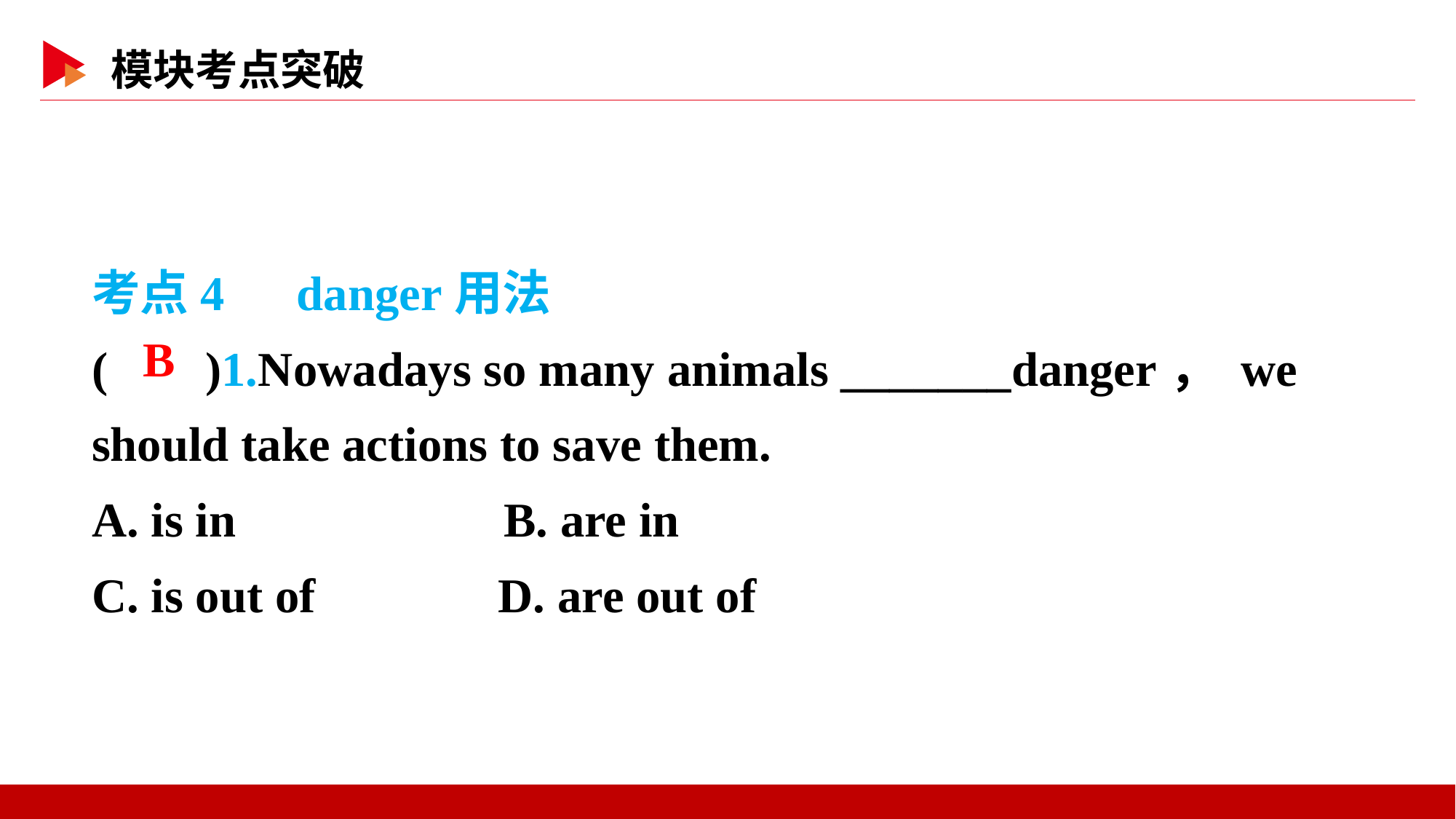

考点4　danger用法
(        )1.Nowadays so many animals _______danger， we should take actions to save them.
A. is in                      B. are in
C. is out of               D. are out of
   B